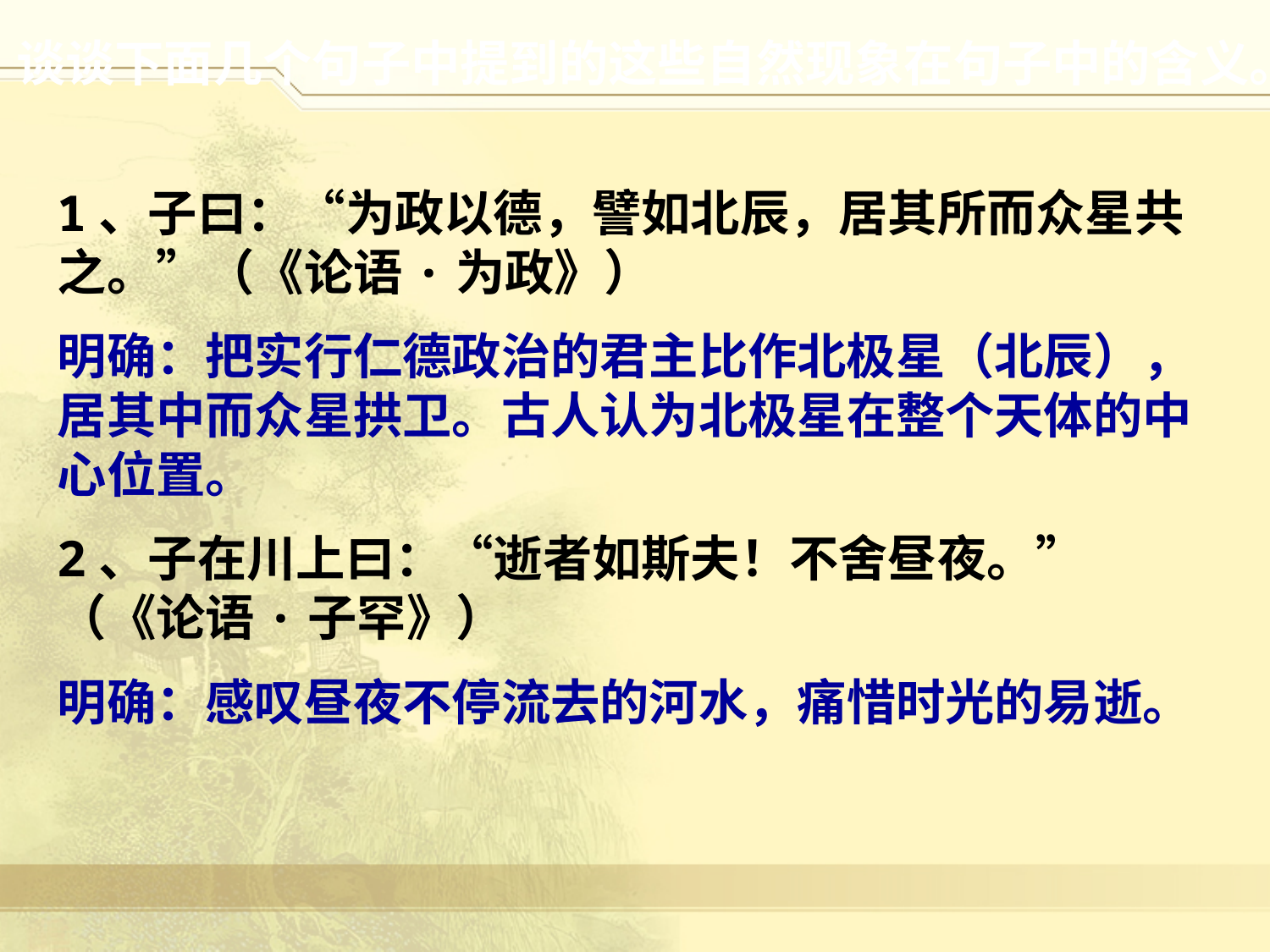

谈谈下面几个句子中提到的这些自然现象在句子中的含义。
1、子曰：“为政以德，譬如北辰，居其所而众星共之。”（《论语·为政》）
明确：把实行仁德政治的君主比作北极星（北辰），居其中而众星拱卫。古人认为北极星在整个天体的中心位置。
2、子在川上曰：“逝者如斯夫！不舍昼夜。”（《论语·子罕》）
明确：感叹昼夜不停流去的河水，痛惜时光的易逝。